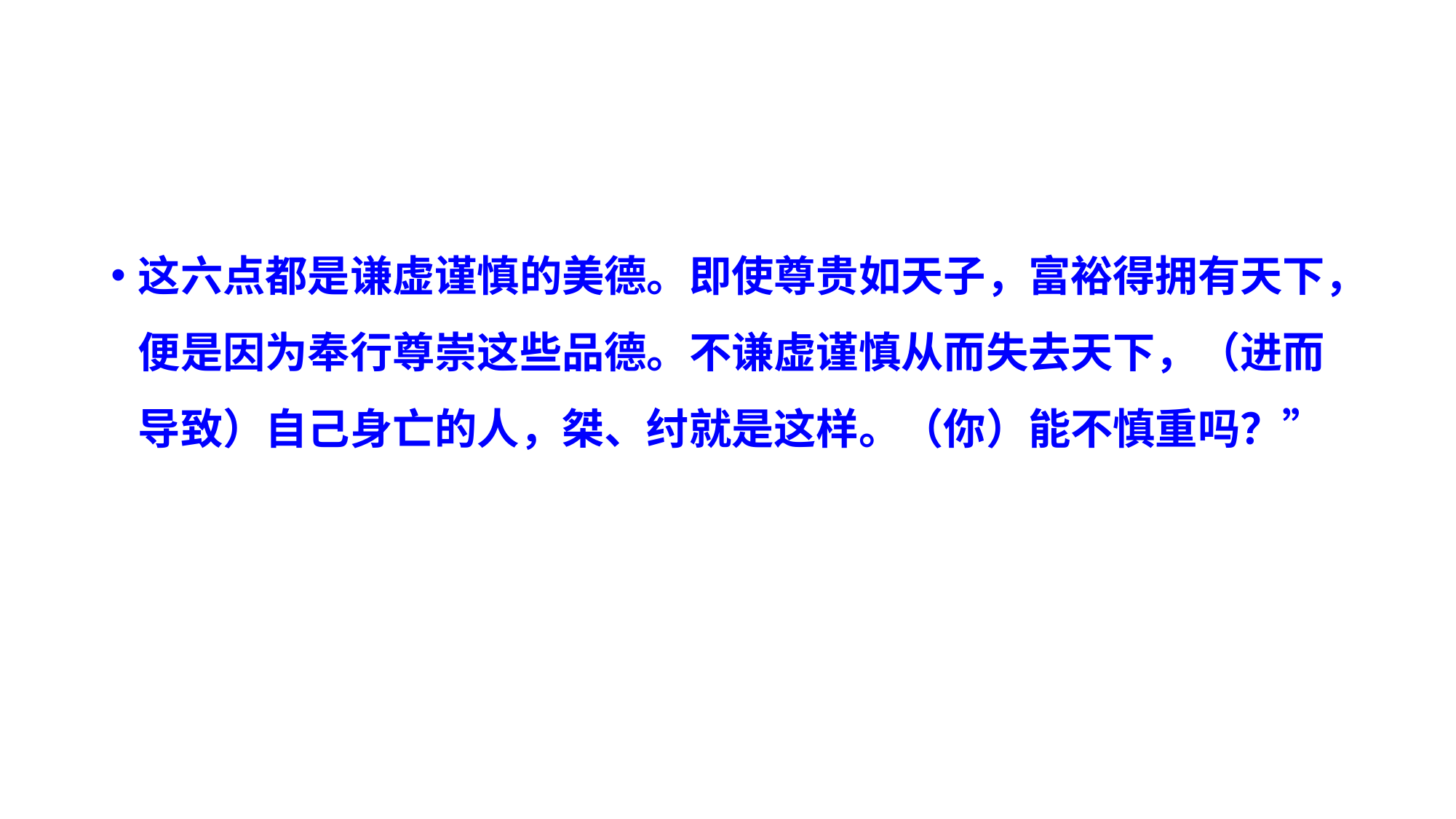

#
这六点都是谦虚谨慎的美德。即使尊贵如天子，富裕得拥有天下，便是因为奉行尊崇这些品德。不谦虚谨慎从而失去天下，（进而导致）自己身亡的人，桀、纣就是这样。（你）能不慎重吗？”